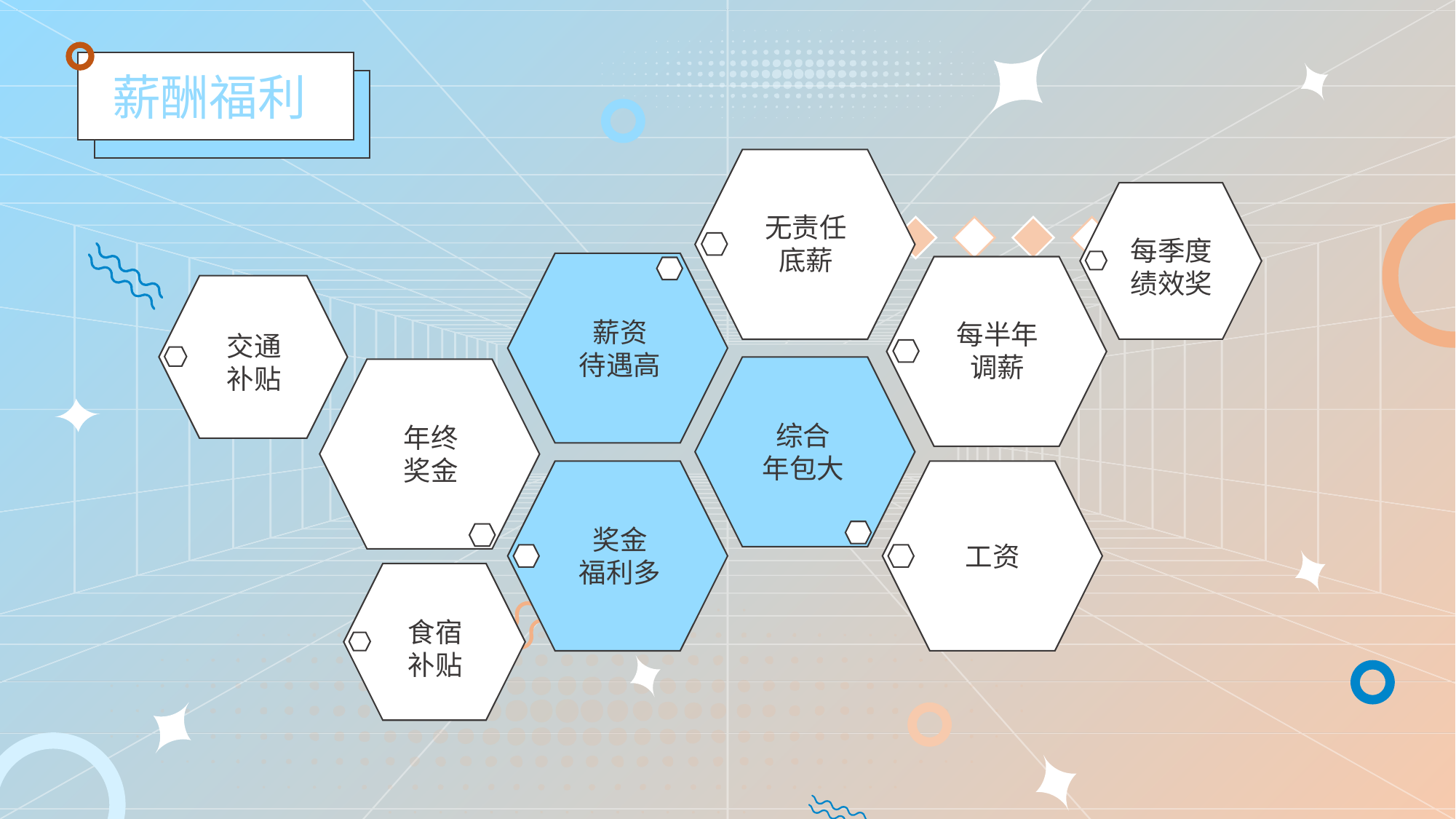

薪酬福利

无责任底薪

每季度绩效奖

薪资
待遇高

每半年调薪

交通
补贴

综合
年包大

年终
奖金

奖金
福利多

工资

食宿
补贴